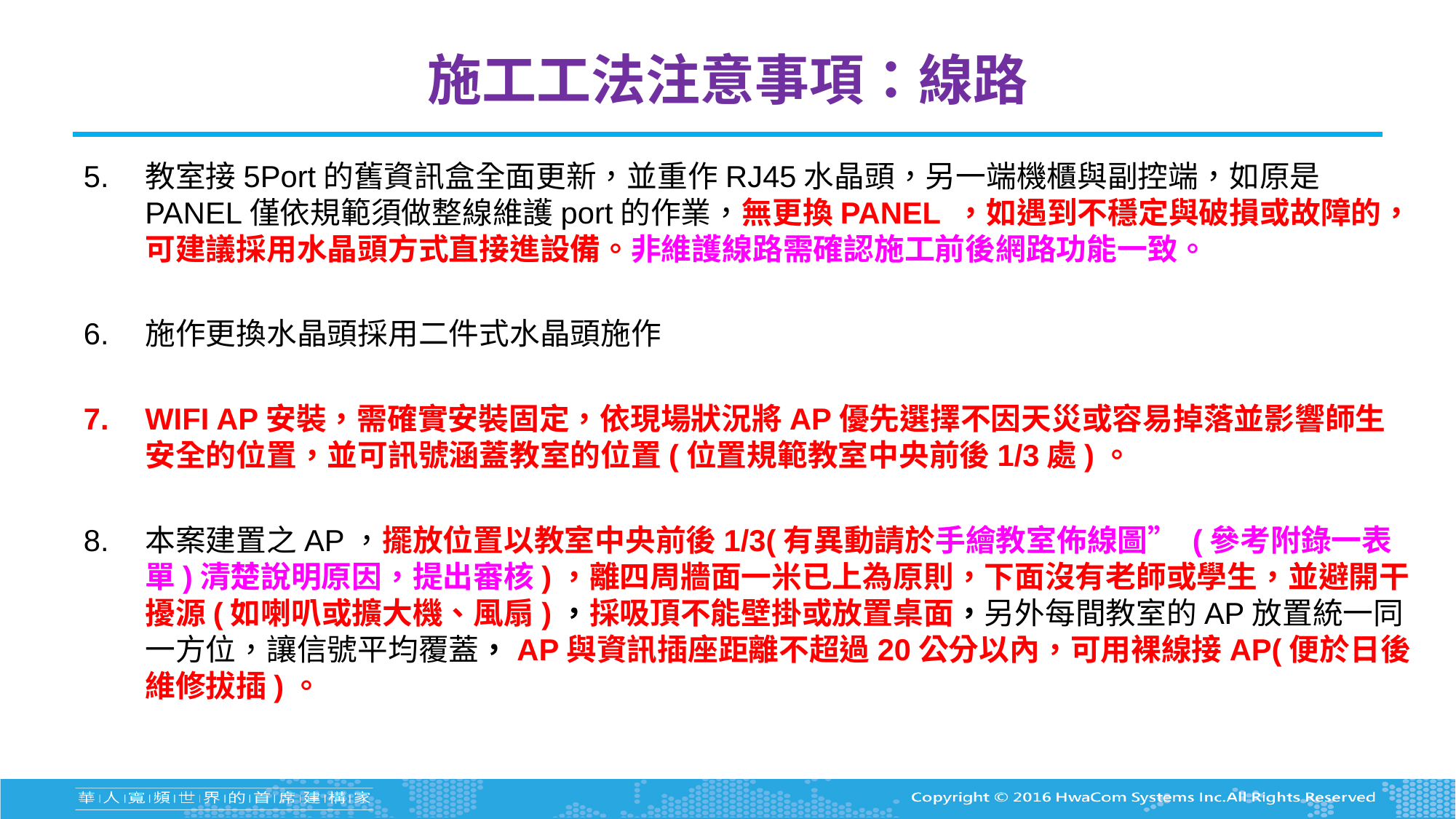

# 施工工法注意事項：線路
教室接5Port的舊資訊盒全面更新，並重作RJ45水晶頭，另一端機櫃與副控端，如原是PANEL僅依規範須做整線維護port的作業，無更換PANEL ，如遇到不穩定與破損或故障的，可建議採用水晶頭方式直接進設備。非維護線路需確認施工前後網路功能一致。

施作更換水晶頭採用二件式水晶頭施作

WIFI AP安裝，需確實安裝固定，依現場狀況將AP優先選擇不因天災或容易掉落並影響師生安全的位置，並可訊號涵蓋教室的位置(位置規範教室中央前後1/3處)。

本案建置之AP，擺放位置以教室中央前後1/3(有異動請於手繪教室佈線圖” (參考附錄一表單)清楚說明原因，提出審核)，離四周牆面一米已上為原則，下面沒有老師或學生，並避開干擾源(如喇叭或擴大機、風扇)，採吸頂不能壁掛或放置桌面，另外每間教室的AP放置統一同一方位，讓信號平均覆蓋，AP與資訊插座距離不超過20公分以內，可用裸線接AP(便於日後維修拔插)。